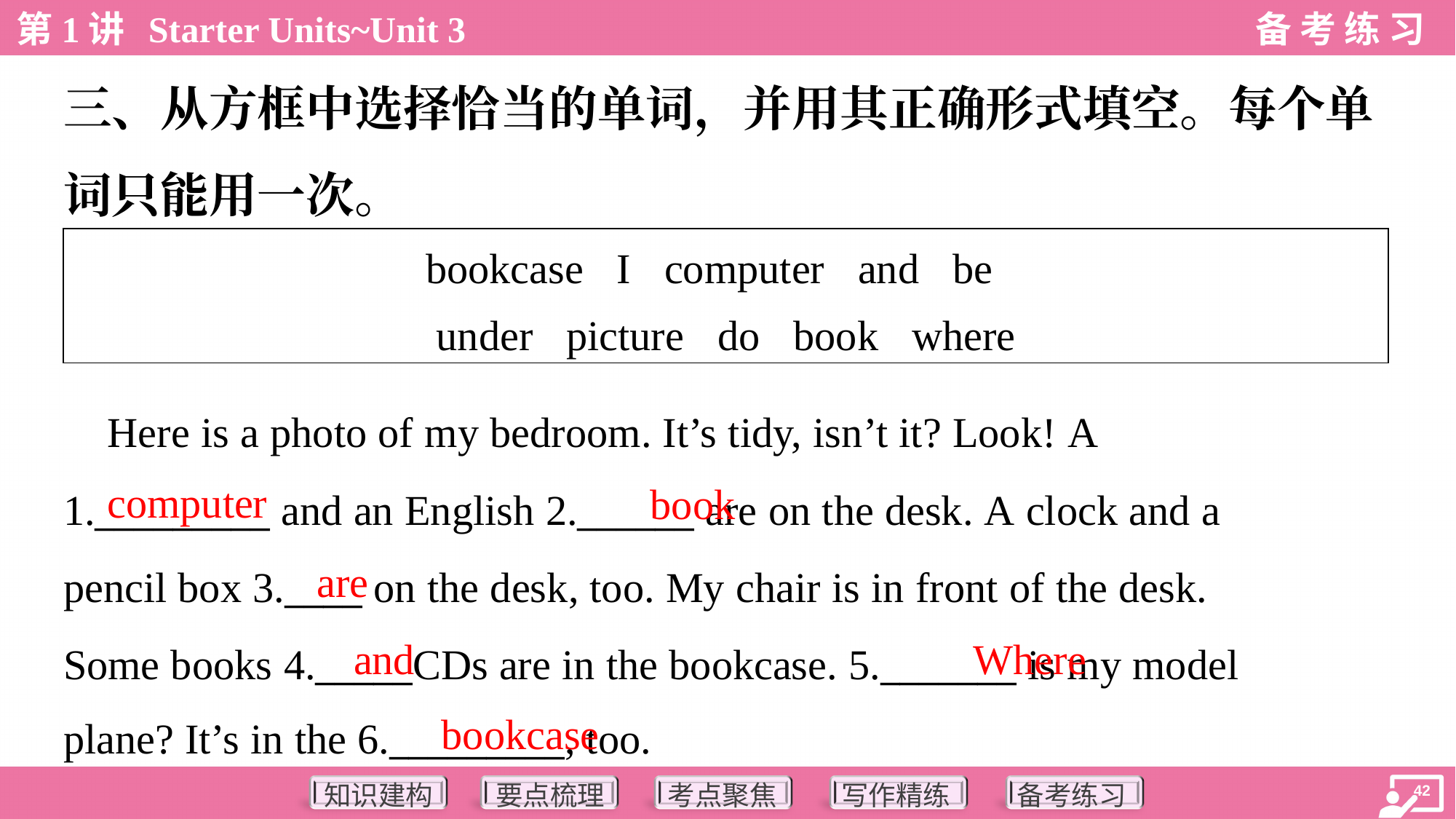

三、从方框中选择恰当的单词，并用其正确形式填空。每个单
词只能用一次。
| bookcase I computer and be under picture do book where |
| --- |
    Here is a photo of my bedroom. It’s tidy, isn’t it? Look! A
1._________ and an English 2.______ are on the desk. A clock and a
pencil box 3.____ on the desk, too. My chair is in front of the desk.
Some books 4._____CDs are in the bookcase. 5._______ is my model
plane? It’s in the 6._________, too.
computer
book
are
and
Where
bookcase